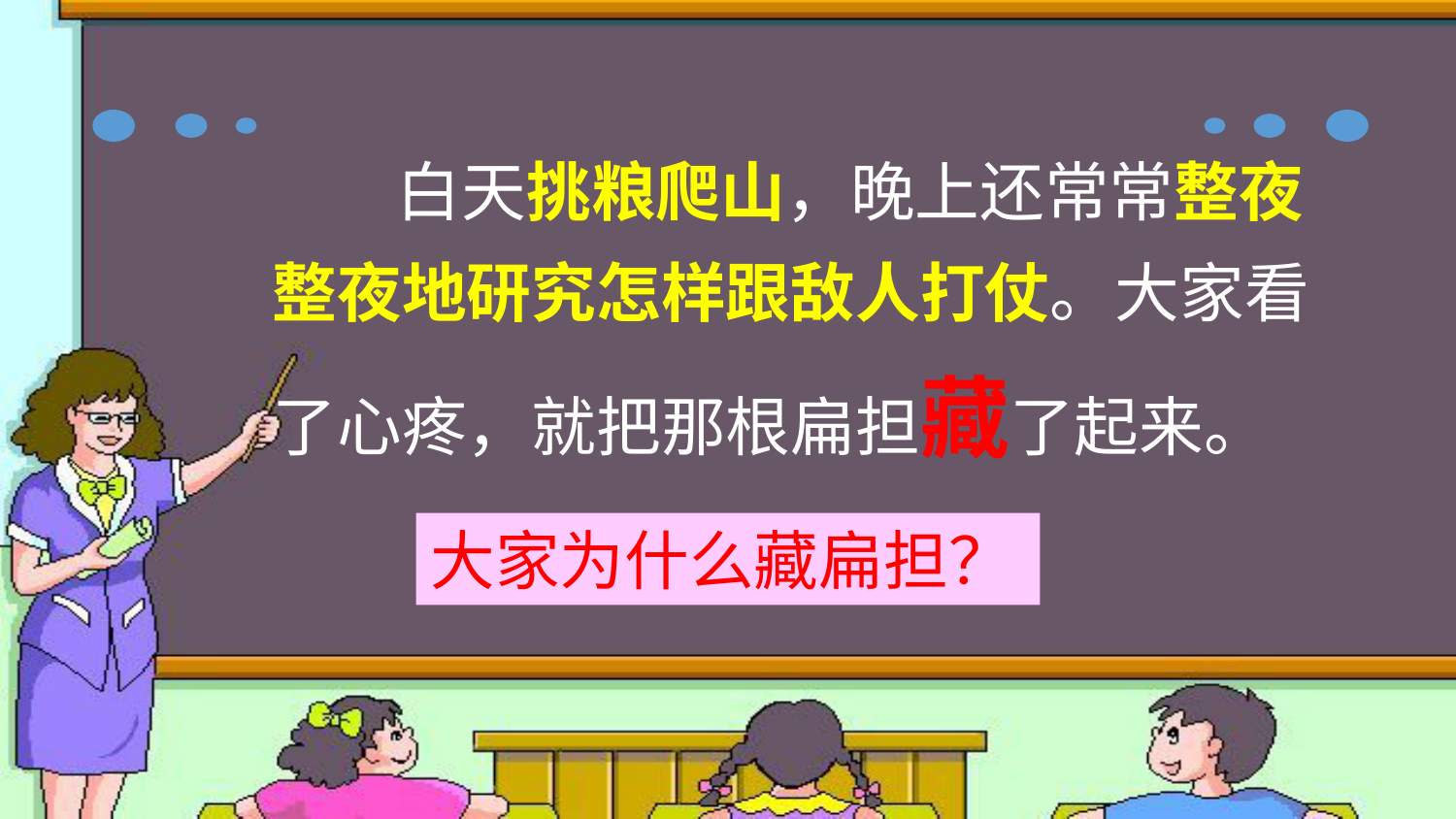

白天挑粮爬山，晚上还常常整夜整夜地研究怎样跟敌人打仗。大家看了心疼，就把那根扁担藏了起来。
大家为什么藏扁担？